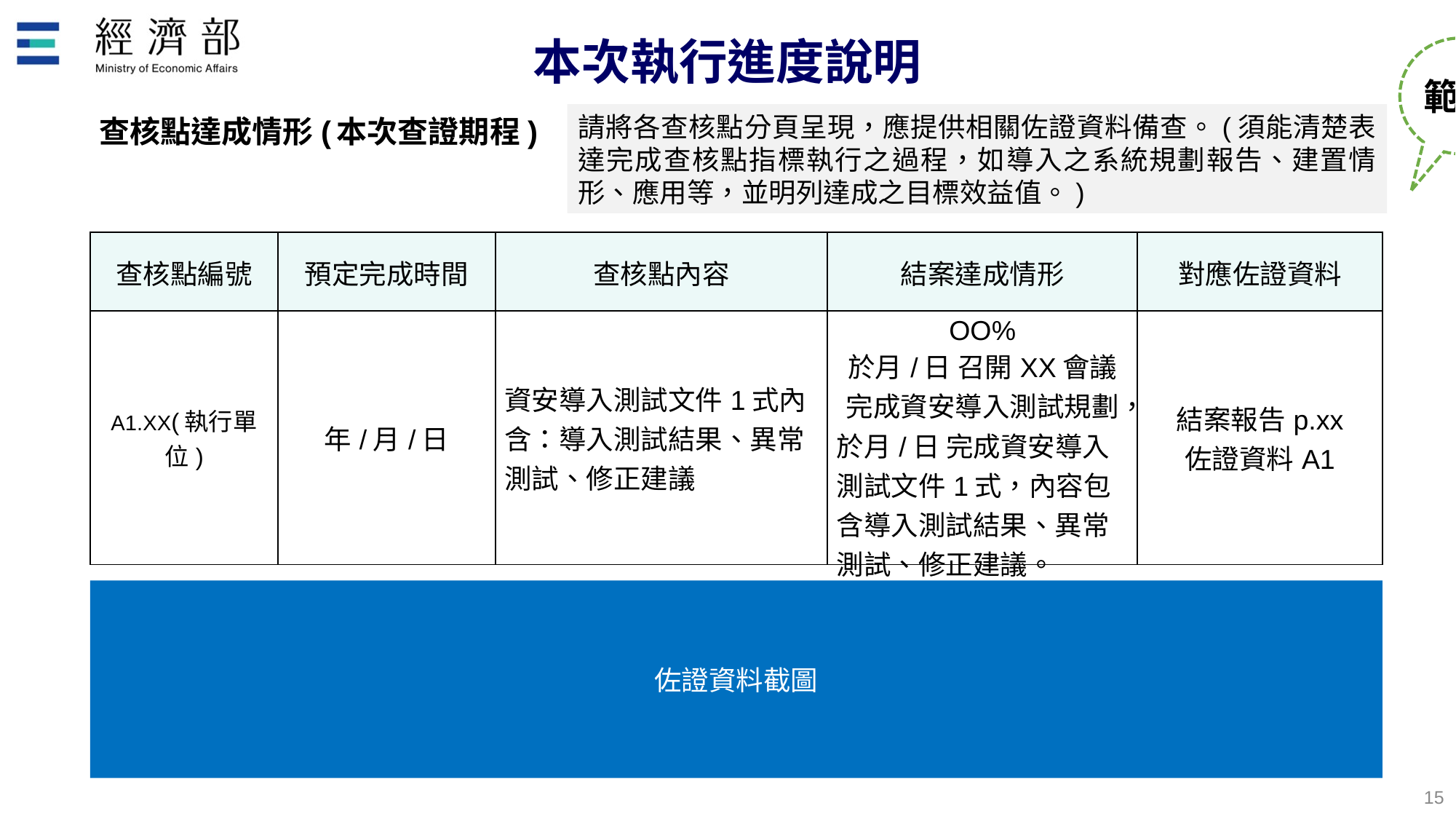

# 本次執行進度說明
範例
查核點達成情形(本次查證期程)
請將各查核點分頁呈現，應提供相關佐證資料備查。(須能清楚表達完成查核點指標執行之過程，如導入之系統規劃報告、建置情形、應用等，並明列達成之目標效益值。)
| 查核點編號 | 預定完成時間 | 查核點內容 | 結案達成情形 | 對應佐證資料 |
| --- | --- | --- | --- | --- |
| A1.XX(執行單位) | 年/月/日 | 資安導入測試文件1式內含：導入測試結果、異常測試、修正建議 | OO% 於月/日 召開XX會議完成資安導入測試規劃， 於月/日 完成資安導入測試文件1式，內容包含導入測試結果、異常測試、修正建議。 | 結案報告p.xx 佐證資料A1 |

佐證資料截圖
15